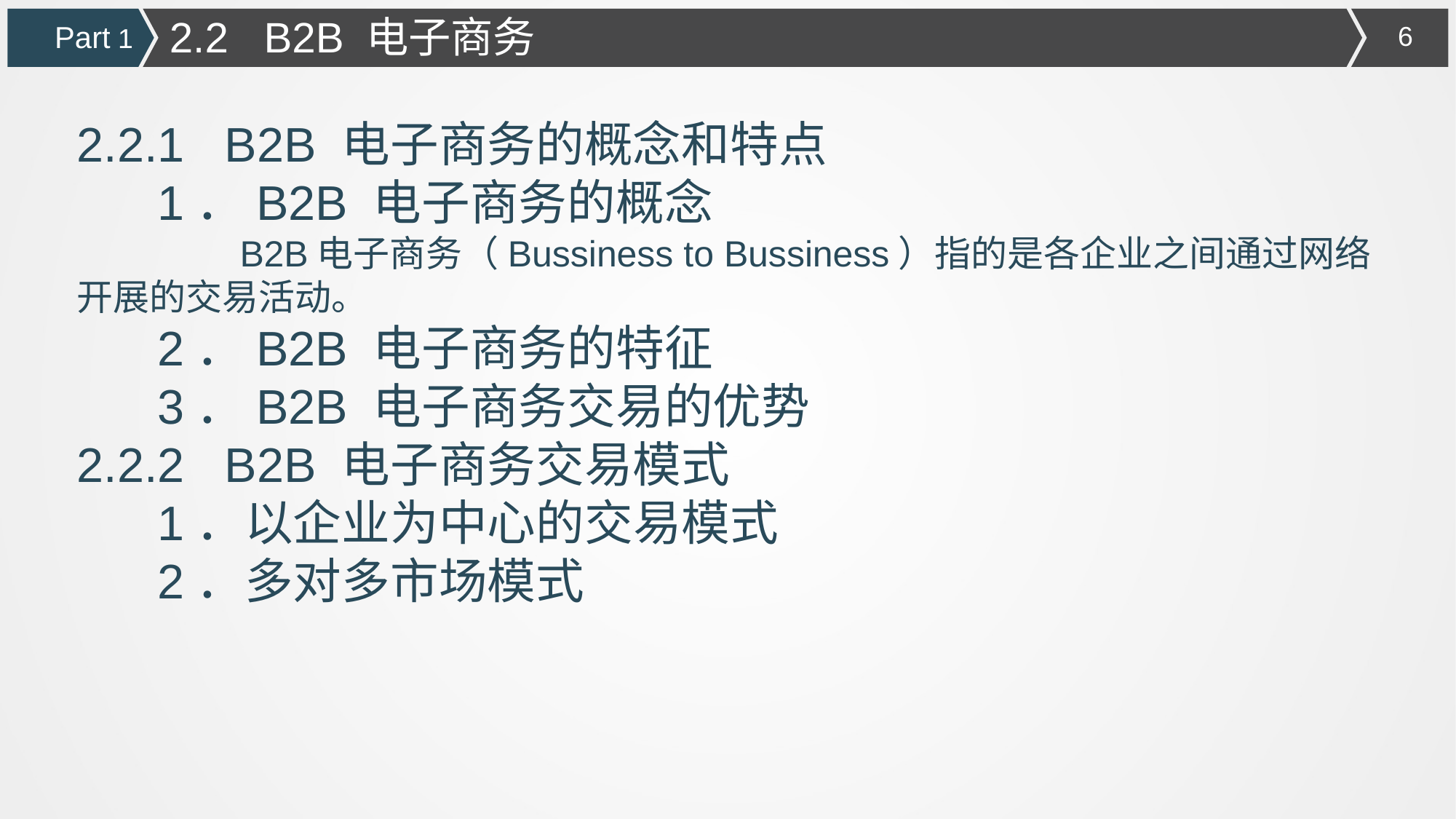

2.2   B2B 电子商务
Part 1
2.2.1   B2B 电子商务的概念和特点
      1．B2B 电子商务的概念
                B2B电子商务（Bussiness to Bussiness）指的是各企业之间通过网络开展的交易活动。
      2．B2B 电子商务的特征
      3．B2B 电子商务交易的优势
2.2.2   B2B 电子商务交易模式
      1．以企业为中心的交易模式
      2．多对多市场模式